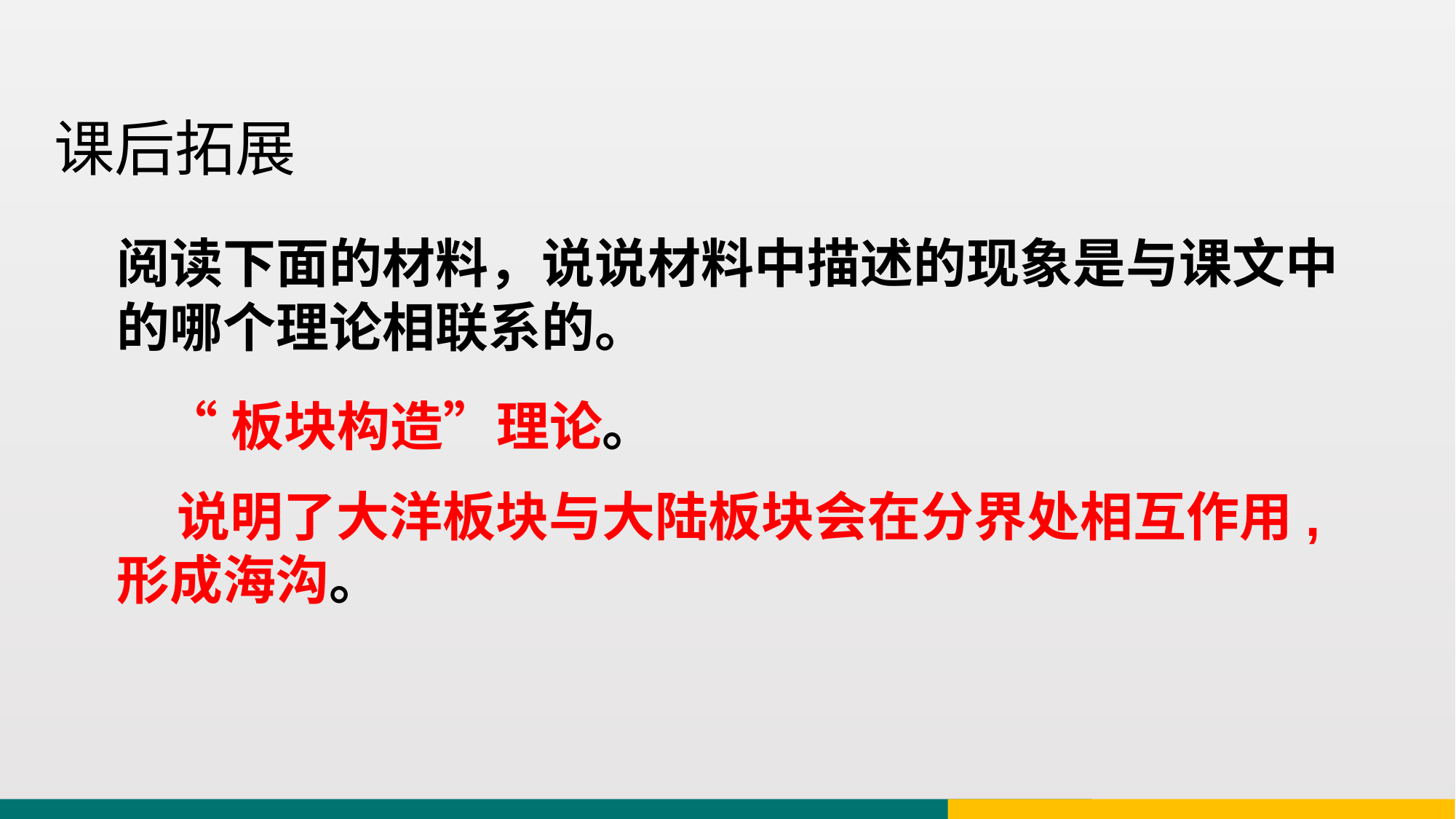

课后拓展
阅读下面的材料，说说材料中描述的现象是与课文中的哪个理论相联系的。
    “板块构造”理论。
    说明了大洋板块与大陆板块会在分界处相互作用,形成海沟。